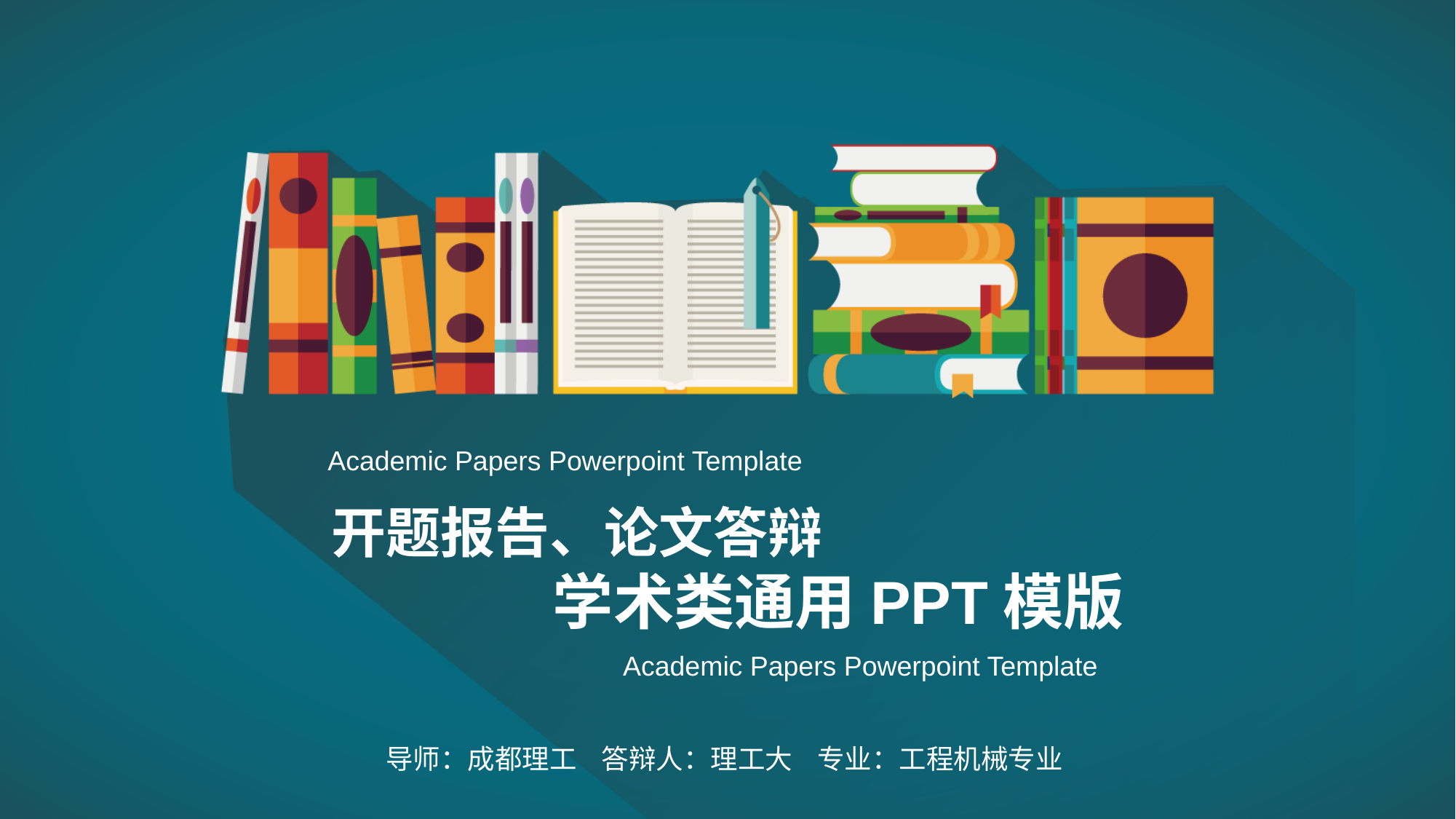

Academic Papers Powerpoint Template
开题报告、论文答辩
               学术类通用PPT模版
Academic Papers Powerpoint Template
导师：成都理工    答辩人：理工大    专业：工程机械专业